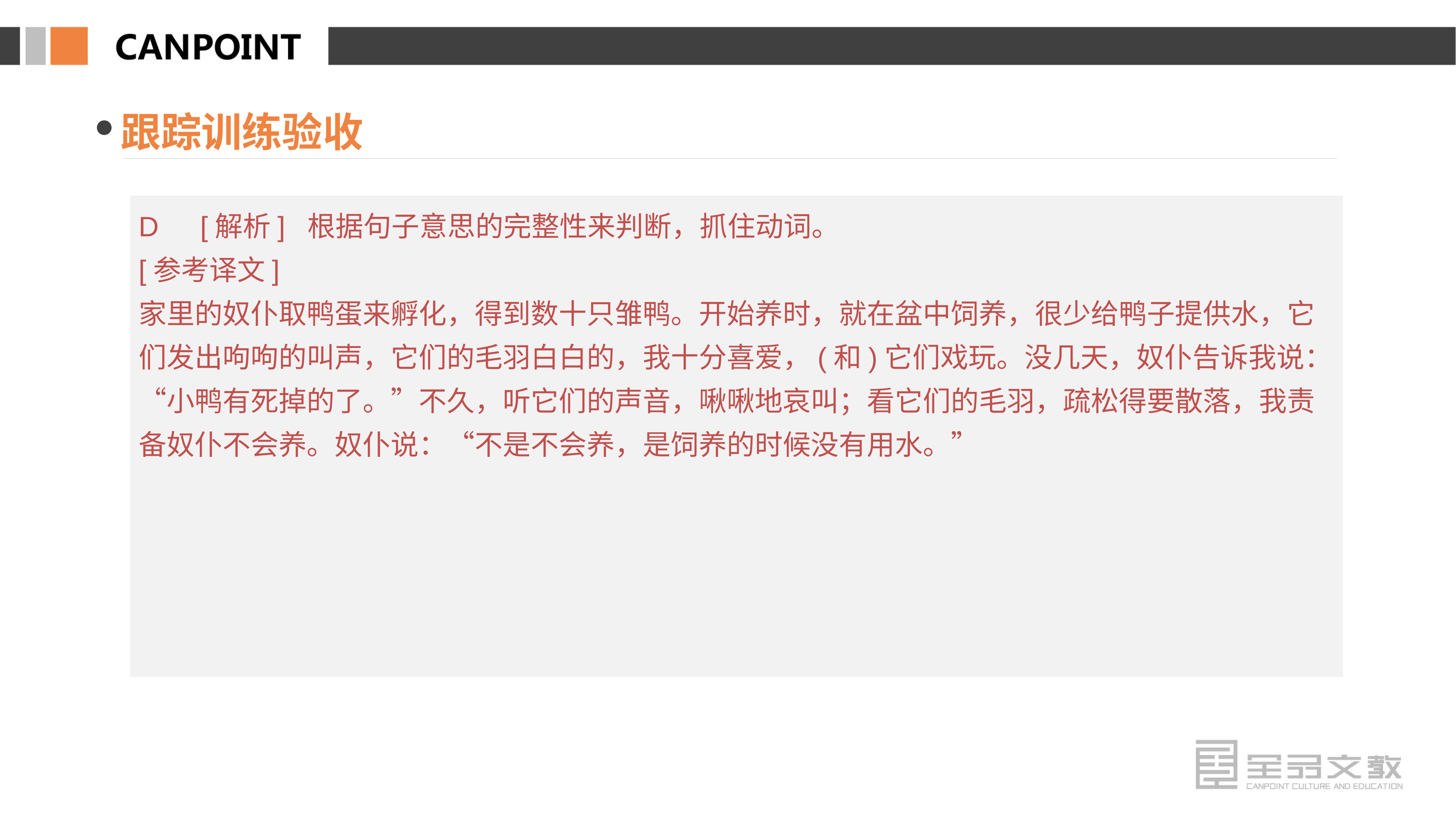

跟踪训练验收

D　[解析]  根据句子意思的完整性来判断，抓住动词。
[参考译文]
家里的奴仆取鸭蛋来孵化，得到数十只雏鸭。开始养时，就在盆中饲养，很少给鸭子提供水，它们发出呴呴的叫声，它们的毛羽白白的，我十分喜爱，(和)它们戏玩。没几天，奴仆告诉我说：“小鸭有死掉的了。”不久，听它们的声音，啾啾地哀叫；看它们的毛羽，疏松得要散落，我责备奴仆不会养。奴仆说：“不是不会养，是饲养的时候没有用水。”